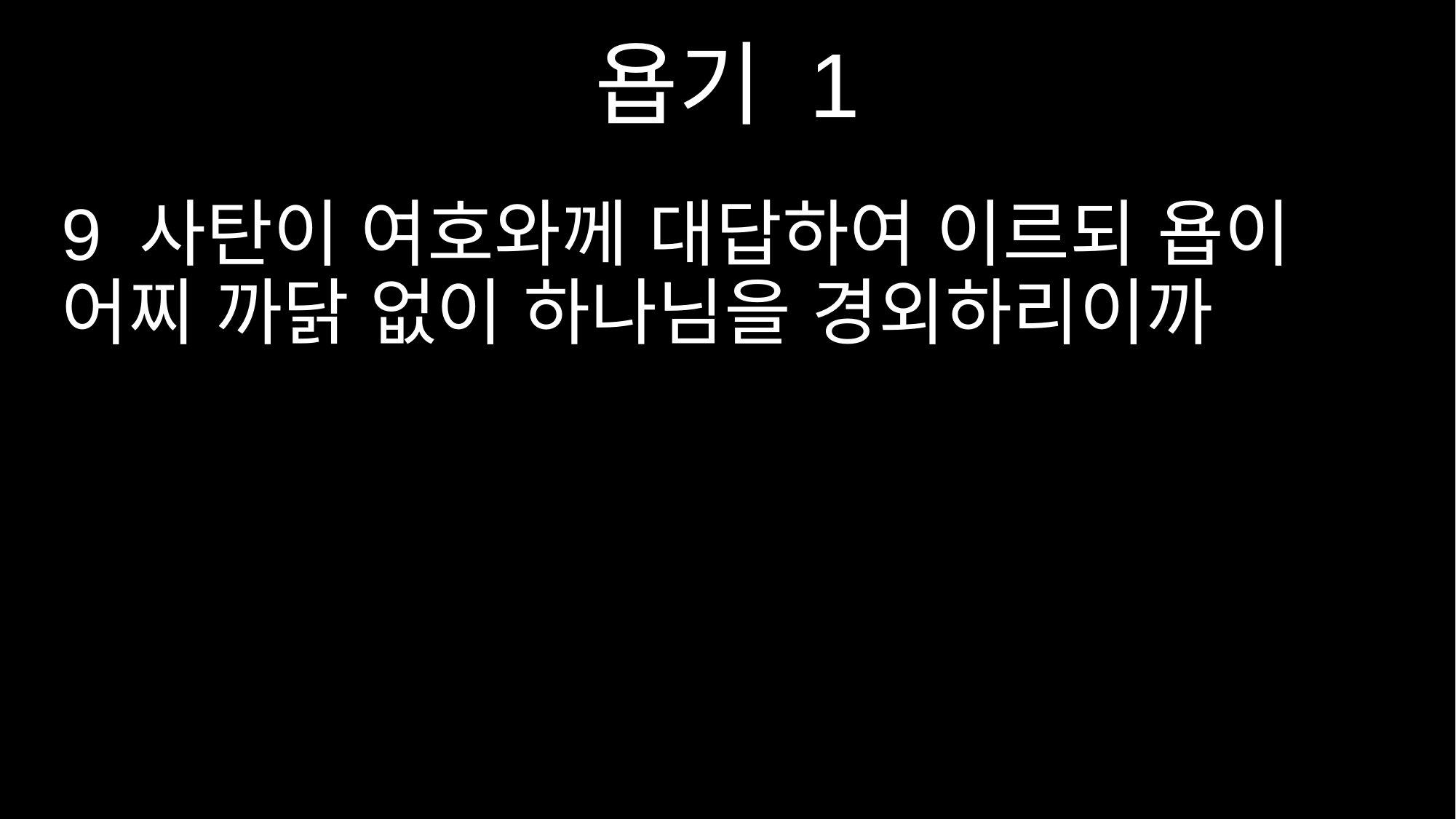

욥기 1
9 사탄이 여호와께 대답하여 이르되 욥이 어찌 까닭 없이 하나님을 경외하리이까